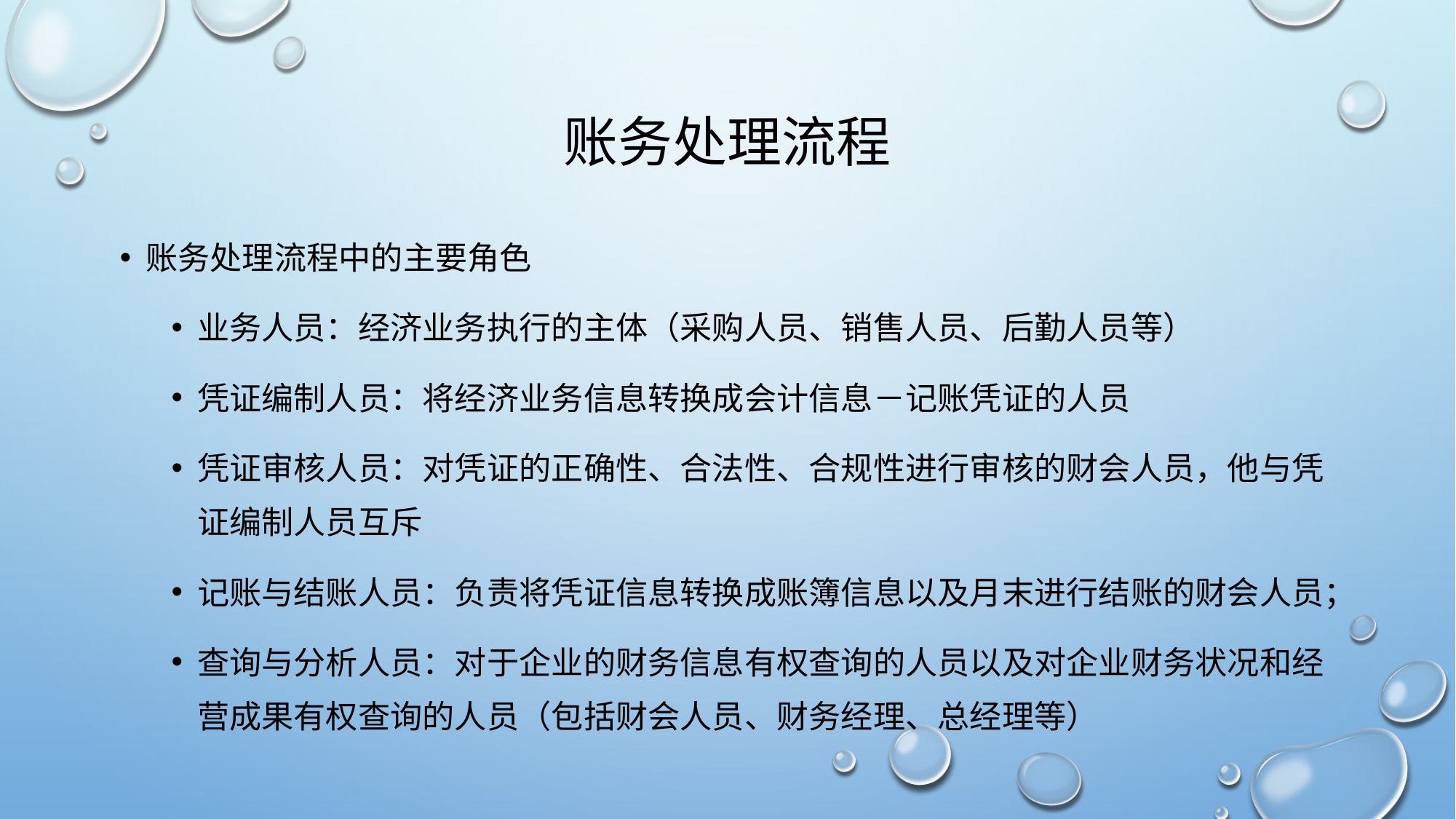

# 账务处理流程
账务处理流程中的主要角色
业务人员：经济业务执行的主体（采购人员、销售人员、后勤人员等）
凭证编制人员：将经济业务信息转换成会计信息－记账凭证的人员
凭证审核人员：对凭证的正确性、合法性、合规性进行审核的财会人员，他与凭证编制人员互斥
记账与结账人员：负责将凭证信息转换成账簿信息以及月末进行结账的财会人员；
查询与分析人员：对于企业的财务信息有权查询的人员以及对企业财务状况和经营成果有权查询的人员（包括财会人员、财务经理、总经理等）